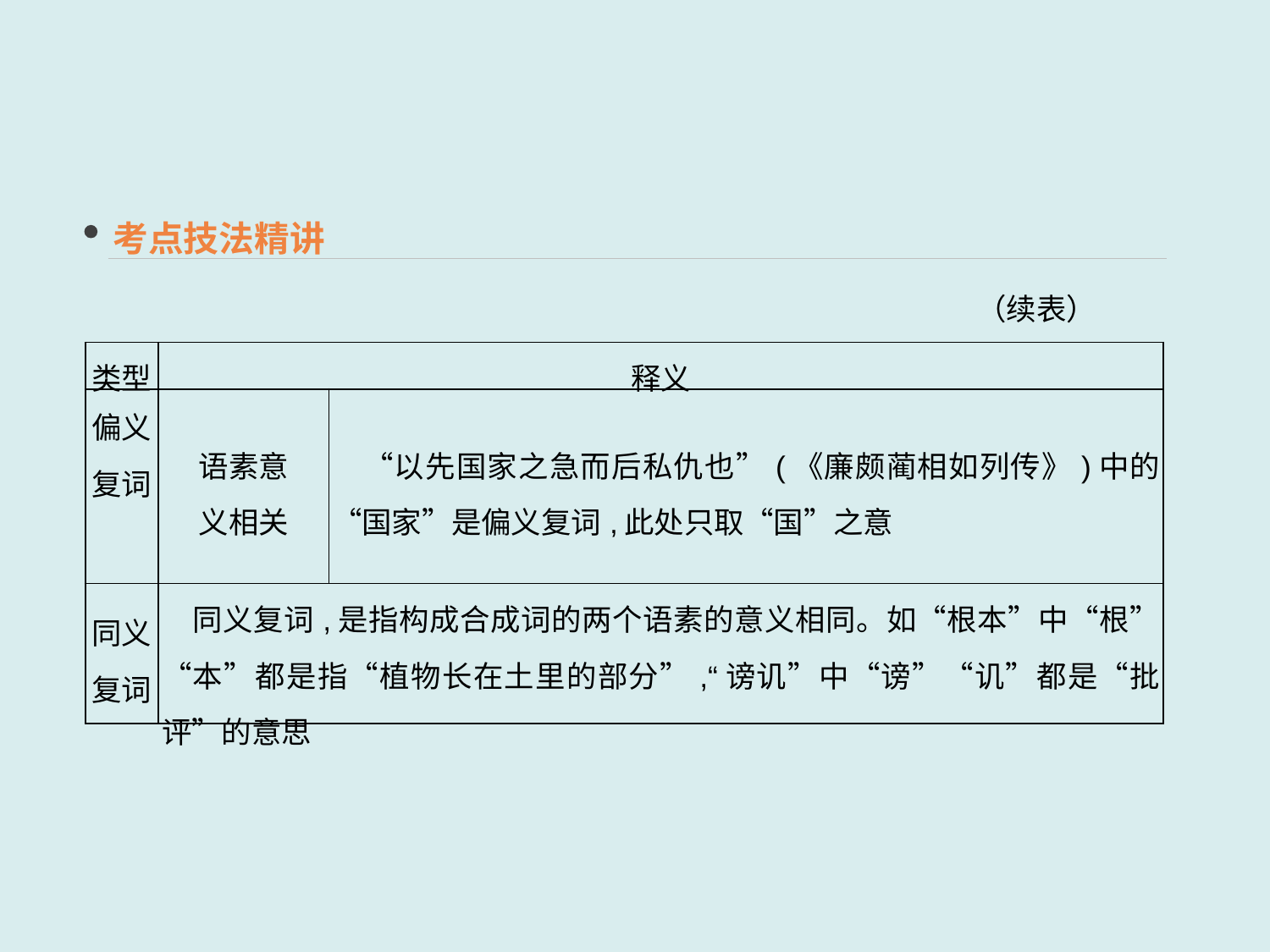

考点技法精讲

（续表）
| 类型 | 释义 |  |
| --- | --- | --- |
| 偏义 复词 | 语素意 义相关 | “以先国家之急而后私仇也”(《廉颇蔺相如列传》)中的“国家”是偏义复词,此处只取“国”之意 |
| 同义 复词 | 同义复词,是指构成合成词的两个语素的意义相同。如“根本”中“根”“本”都是指“植物长在土里的部分”,“谤讥”中“谤”“讥”都是“批评”的意思 |  |